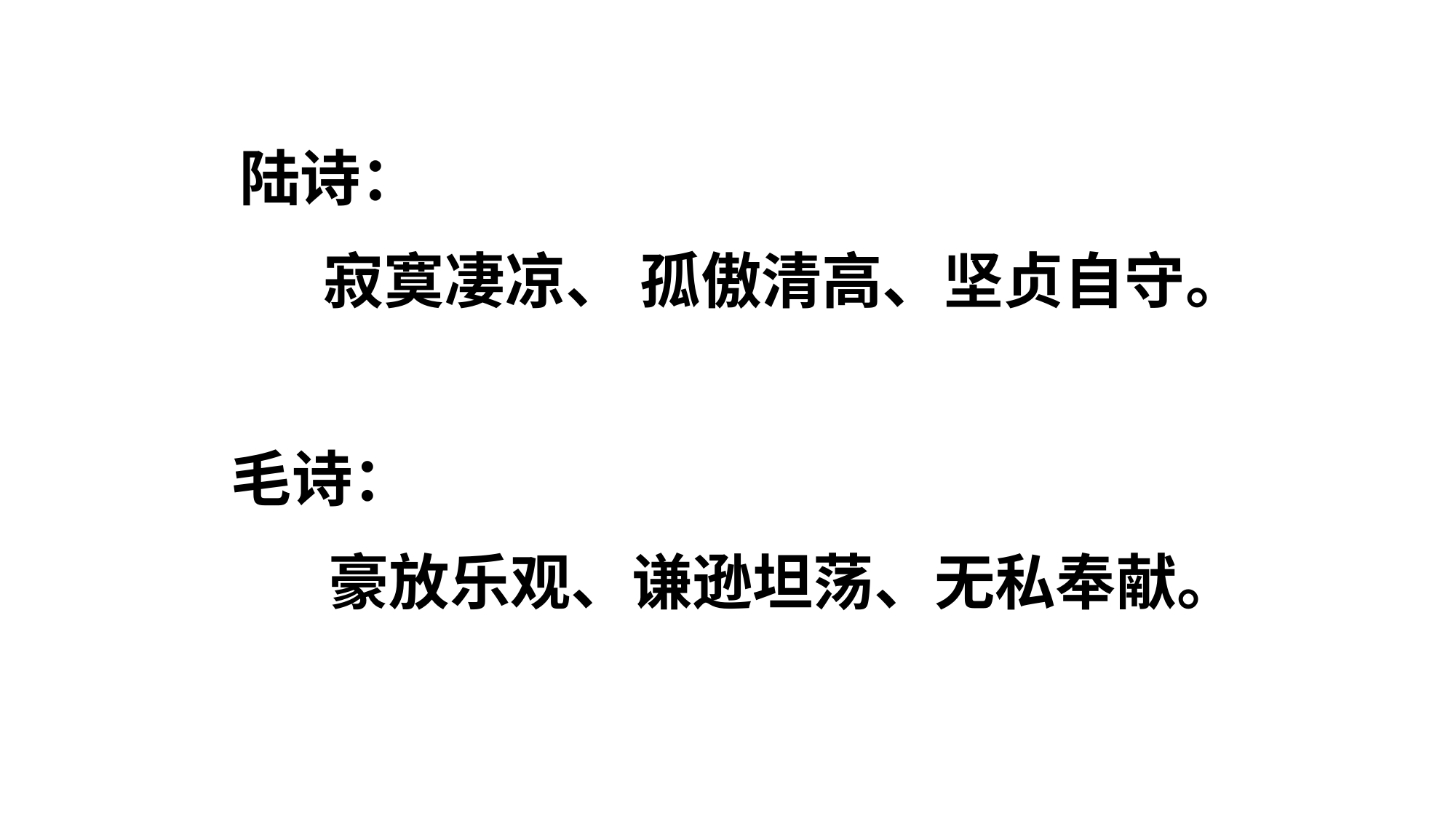

陆诗：
      孤傲清高、特立独行、坚贞自守。
陆诗：
     寂寞凄凉、 孤傲清高、坚贞自守。
毛诗：
      豪放乐观、胸襟坦荡、无私奉献。
毛诗：
      豪放乐观、谦逊坦荡、无私奉献。